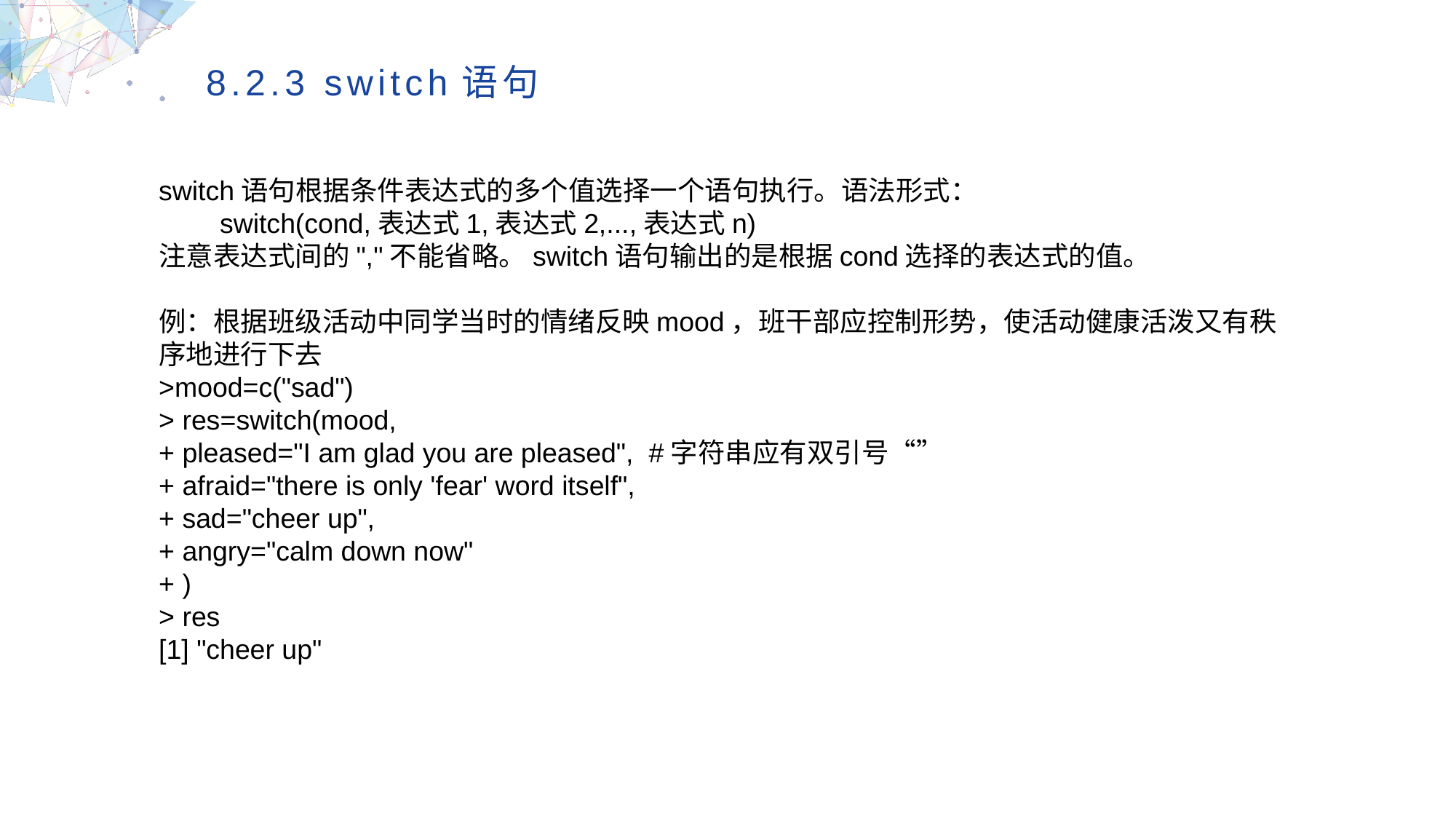

8.2.3 switch语句
switch语句根据条件表达式的多个值选择一个语句执行。语法形式：
        switch(cond,表达式1,表达式2,...,表达式n)
注意表达式间的","不能省略。switch语句输出的是根据cond选择的表达式的值。

例：根据班级活动中同学当时的情绪反映mood，班干部应控制形势，使活动健康活泼又有秩序地进行下去
>mood=c("sad")
> res=switch(mood,
+ pleased="I am glad you are pleased",  #字符串应有双引号“”
+ afraid="there is only 'fear' word itself",
+ sad="cheer up",
+ angry="calm down now"
+ )
> res
[1] "cheer up"

MULTIPURPOSE PRESENTATION TEMPLATE | UNIQUE DESIGN
Welcome Message
Please replace text, click add relevant headline, modify the text content, also can copy your content to this directly. Please replace text, click add relevant headline, modify the text content, also can copy your content to this directly.